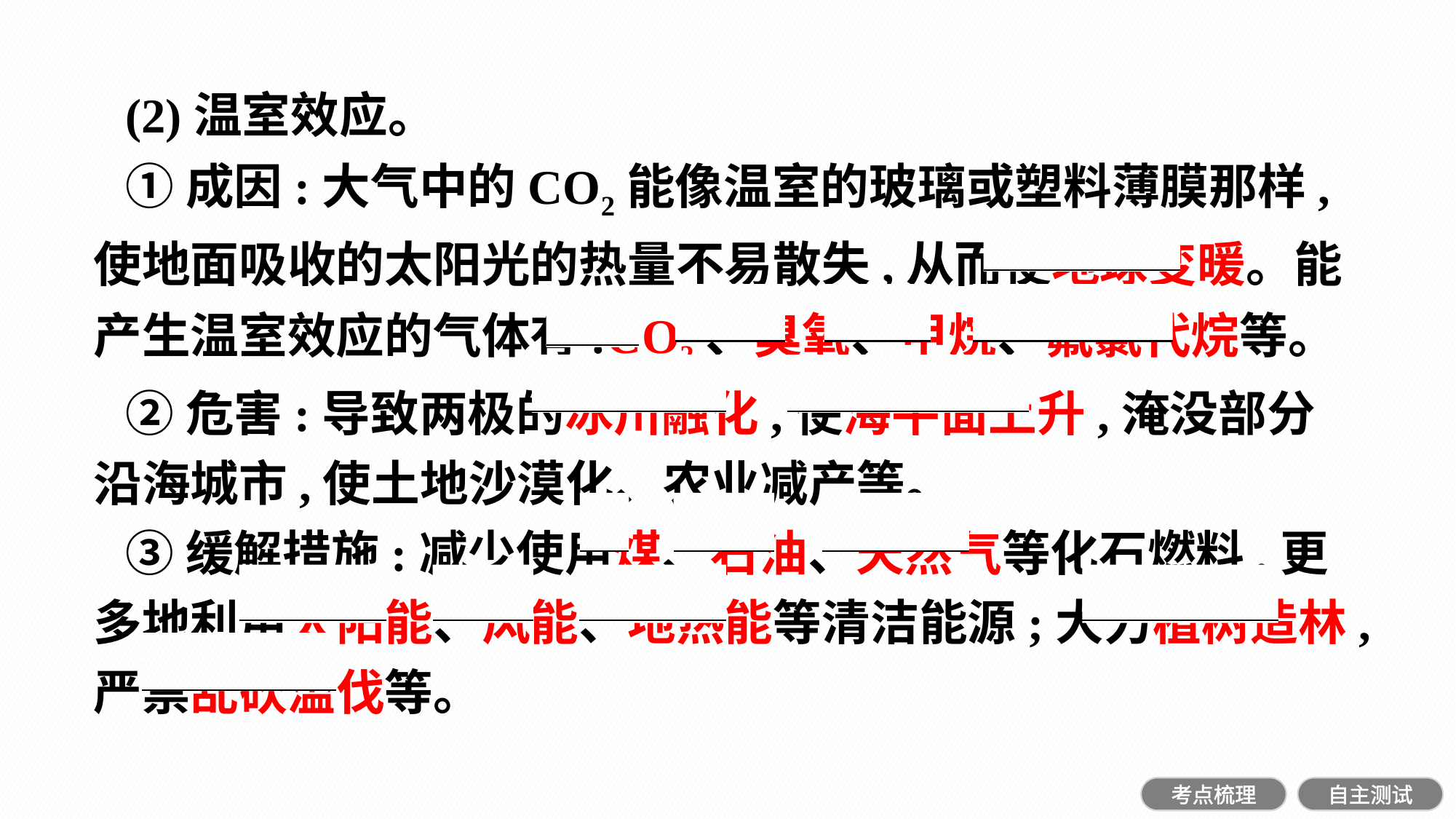

(2)温室效应。
①成因:大气中的CO2能像温室的玻璃或塑料薄膜那样,使地面吸收的太阳光的热量不易散失,从而使地球变暖。能产生温室效应的气体有:CO2、臭氧、甲烷、氟氯代烷等。
②危害:导致两极的冰川融化,使海平面上升,淹没部分沿海城市,使土地沙漠化、农业减产等。
③缓解措施:减少使用煤、石油、天然气等化石燃料,更多地利用太阳能、风能、地热能等清洁能源;大力植树造林,严禁乱砍滥伐等。